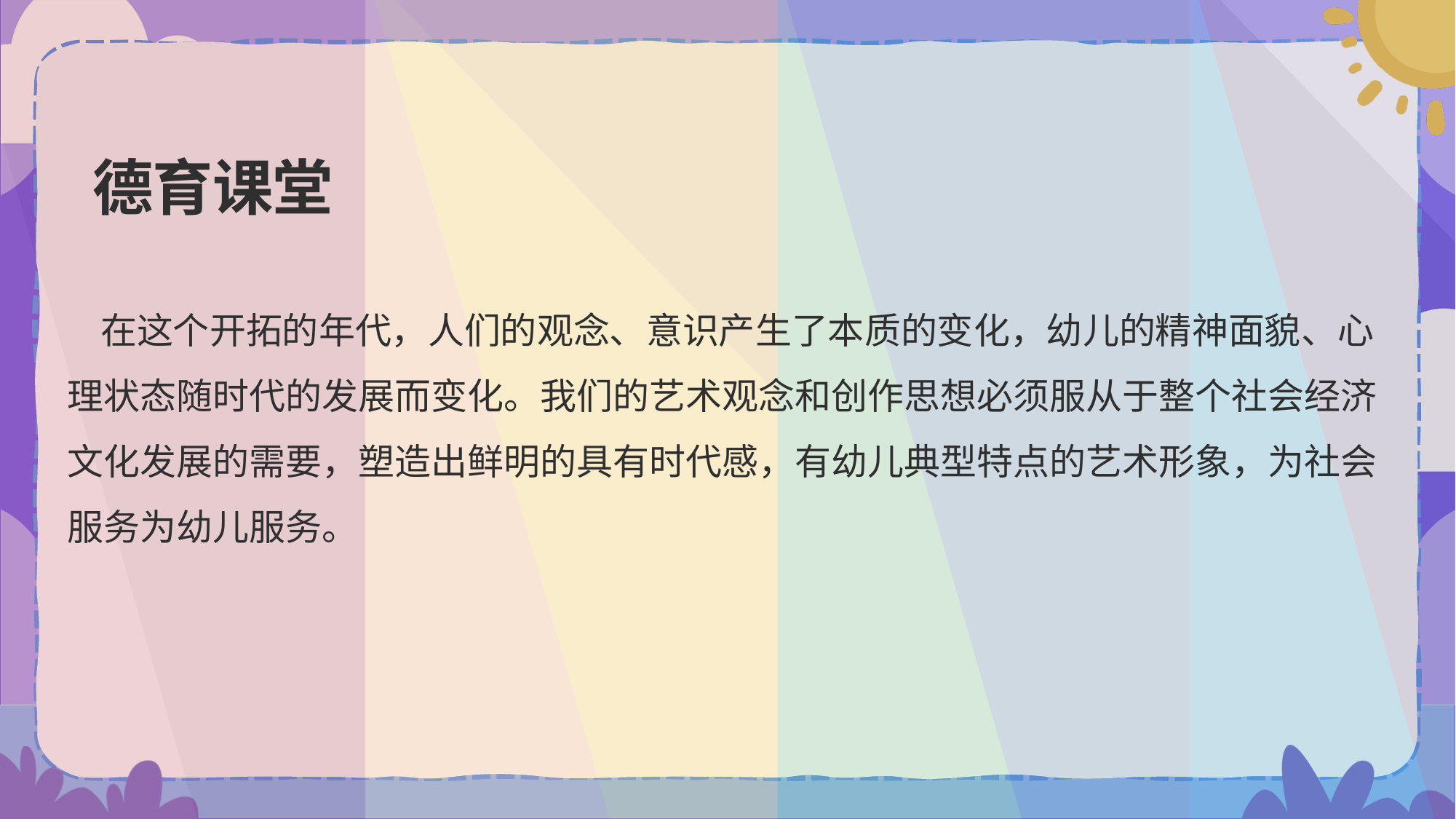

在这个开拓的年代，人们的观念、意识产生了本质的变化，幼儿的精神面貌、心理状态随时代的发展而变化。我们的艺术观念和创作思想必须服从于整个社会经济文化发展的需要，塑造出鲜明的具有时代感，有幼儿典型特点的艺术形象，为社会服务为幼儿服务。
# 德育课堂